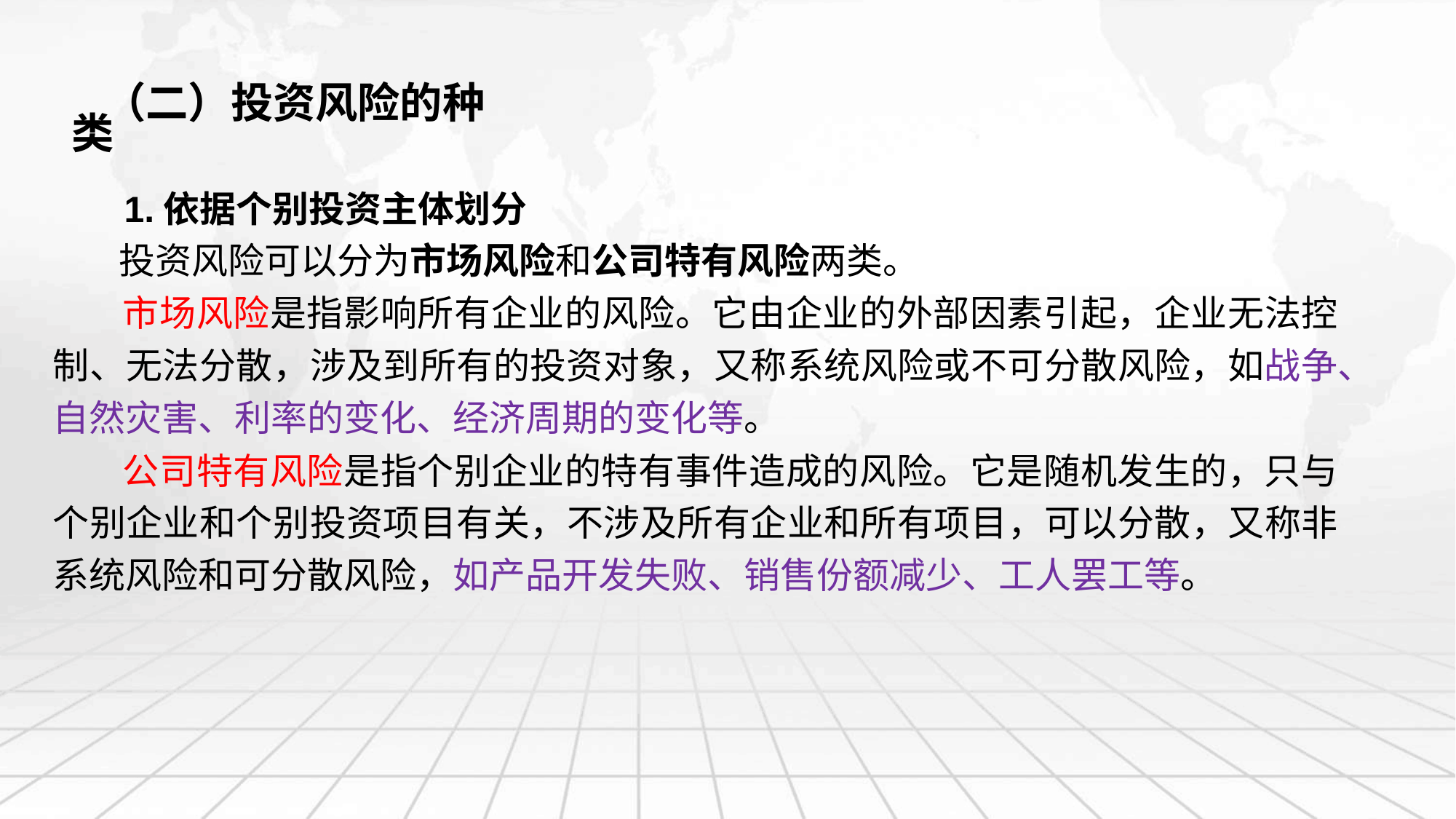

（二）投资风险的种类
       1.依据个别投资主体划分
       投资风险可以分为市场风险和公司特有风险两类。
       市场风险是指影响所有企业的风险。它由企业的外部因素引起，企业无法控制、无法分散，涉及到所有的投资对象，又称系统风险或不可分散风险，如战争、自然灾害、利率的变化、经济周期的变化等。
       公司特有风险是指个别企业的特有事件造成的风险。它是随机发生的，只与个别企业和个别投资项目有关，不涉及所有企业和所有项目，可以分散，又称非系统风险和可分散风险，如产品开发失败、销售份额减少、工人罢工等。